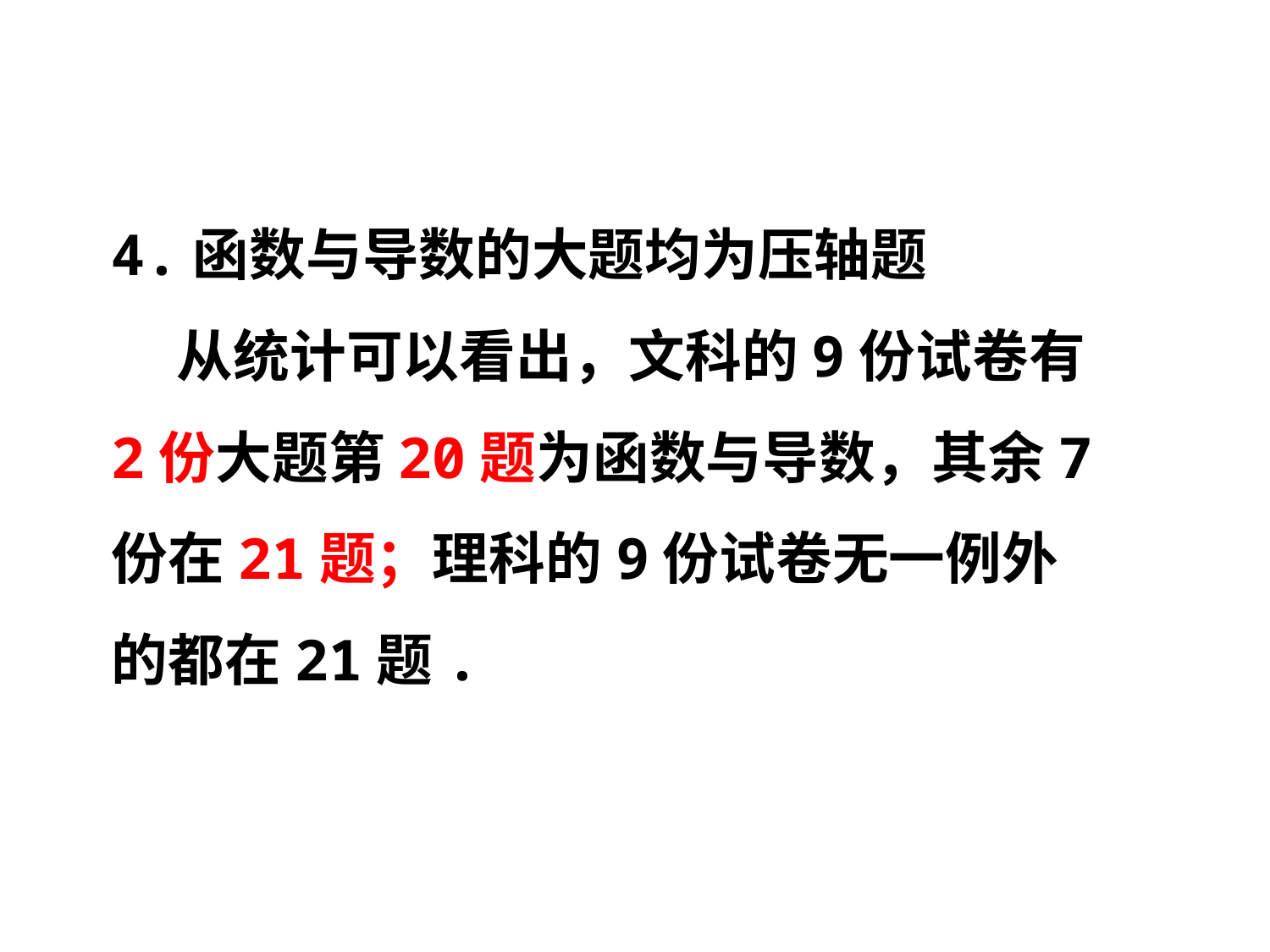

4.函数与导数的大题均为压轴题
    从统计可以看出，文科的9份试卷有2份大题第20题为函数与导数，其余7份在21题；理科的9份试卷无一例外的都在21题.